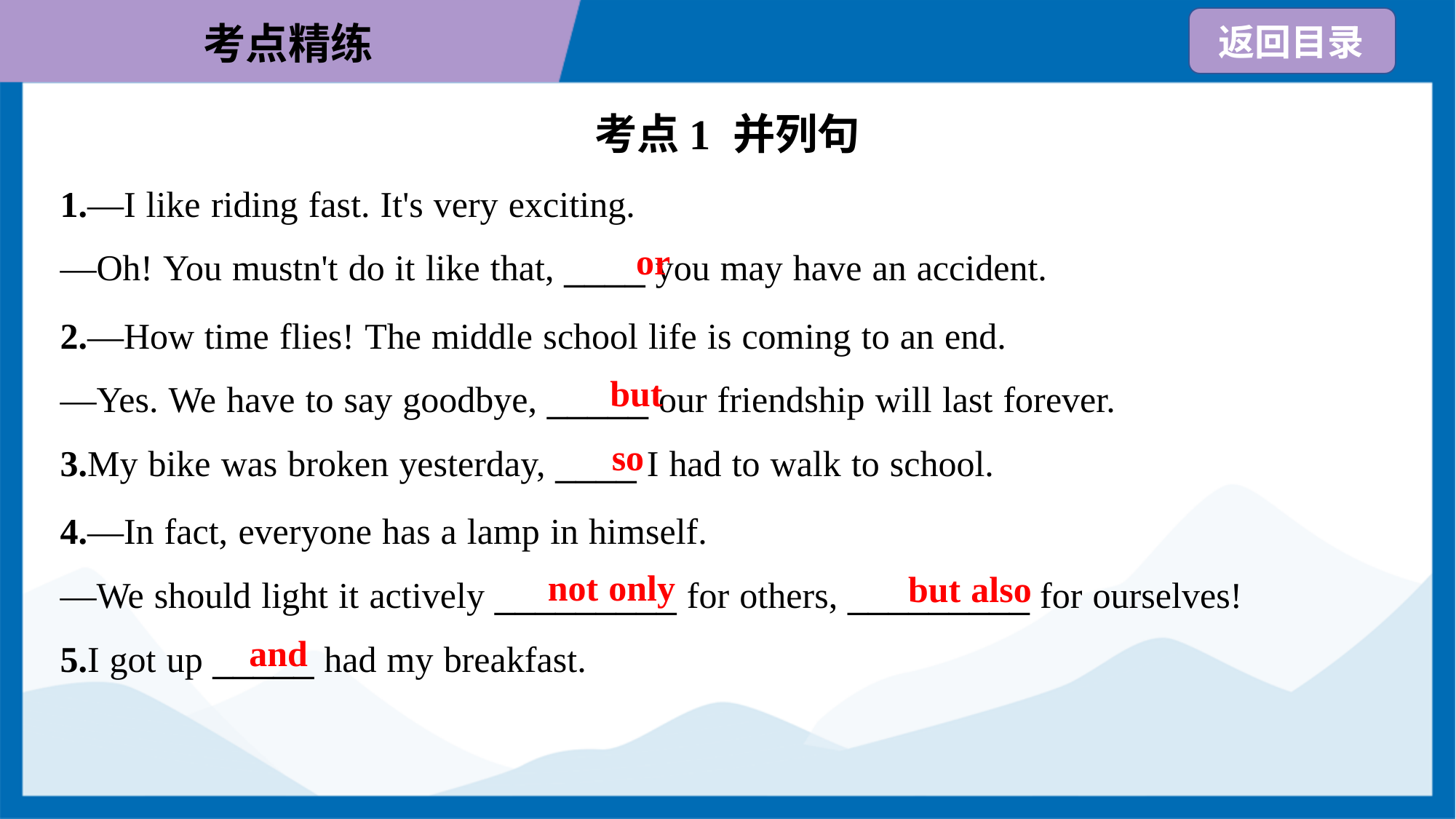

考点1 并列句
1.—I like riding fast. It's very exciting.
—Oh! You mustn't do it like that, ____ you may have an accident.
or
2.—How time flies! The middle school life is coming to an end.
—Yes. We have to say goodbye, _____ our friendship will last forever.
but
so
3.My bike was broken yesterday, ____ I had to walk to school.
4.—In fact, everyone has a lamp in himself.
—We should light it actively _________ for others, _________ for ourselves!
not only
but also
and
5.I got up _____ had my breakfast.